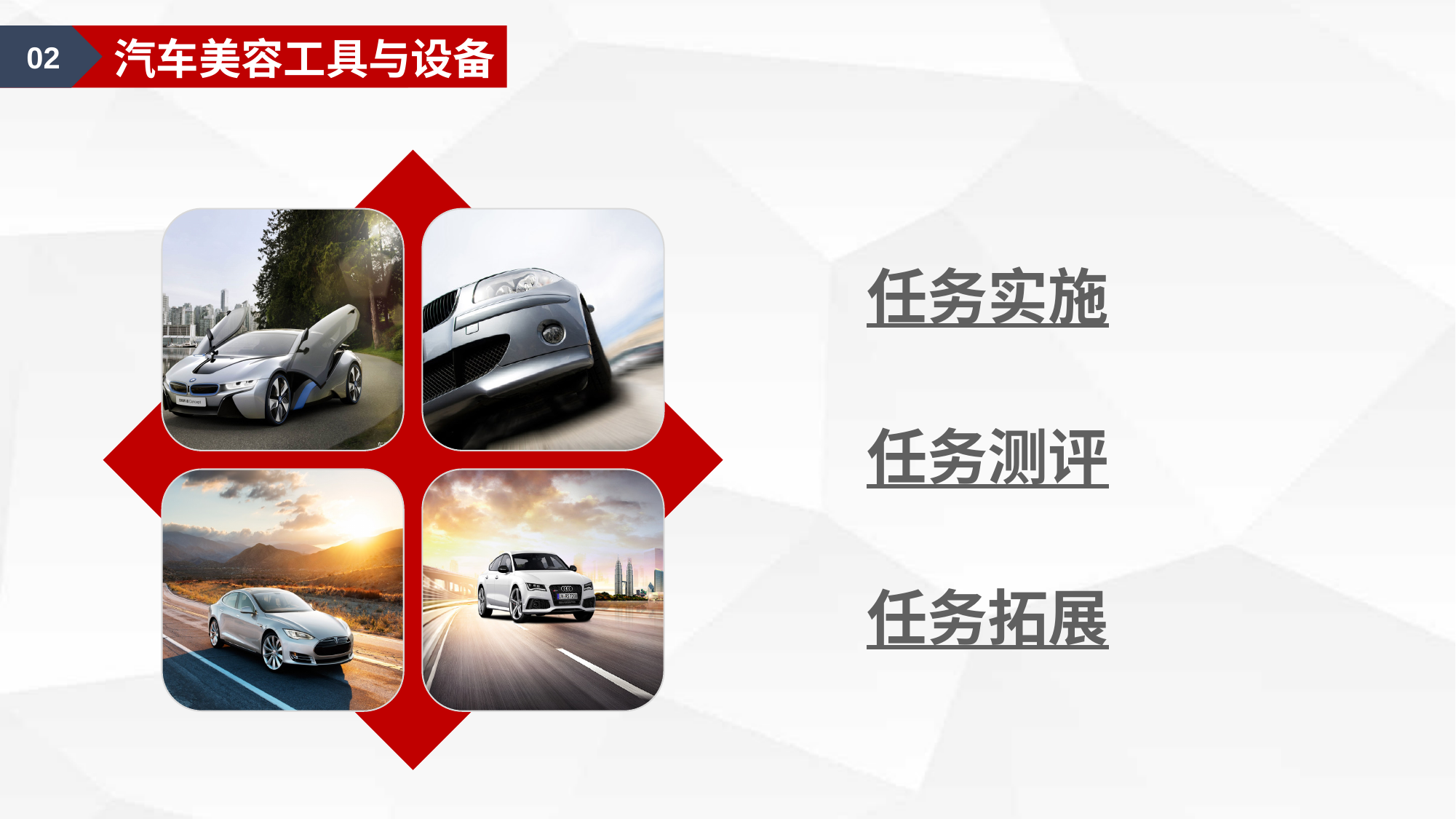

02
汽车装饰认知

02
汽车美容工具与设备

任务实施

任务测评

任务拓展